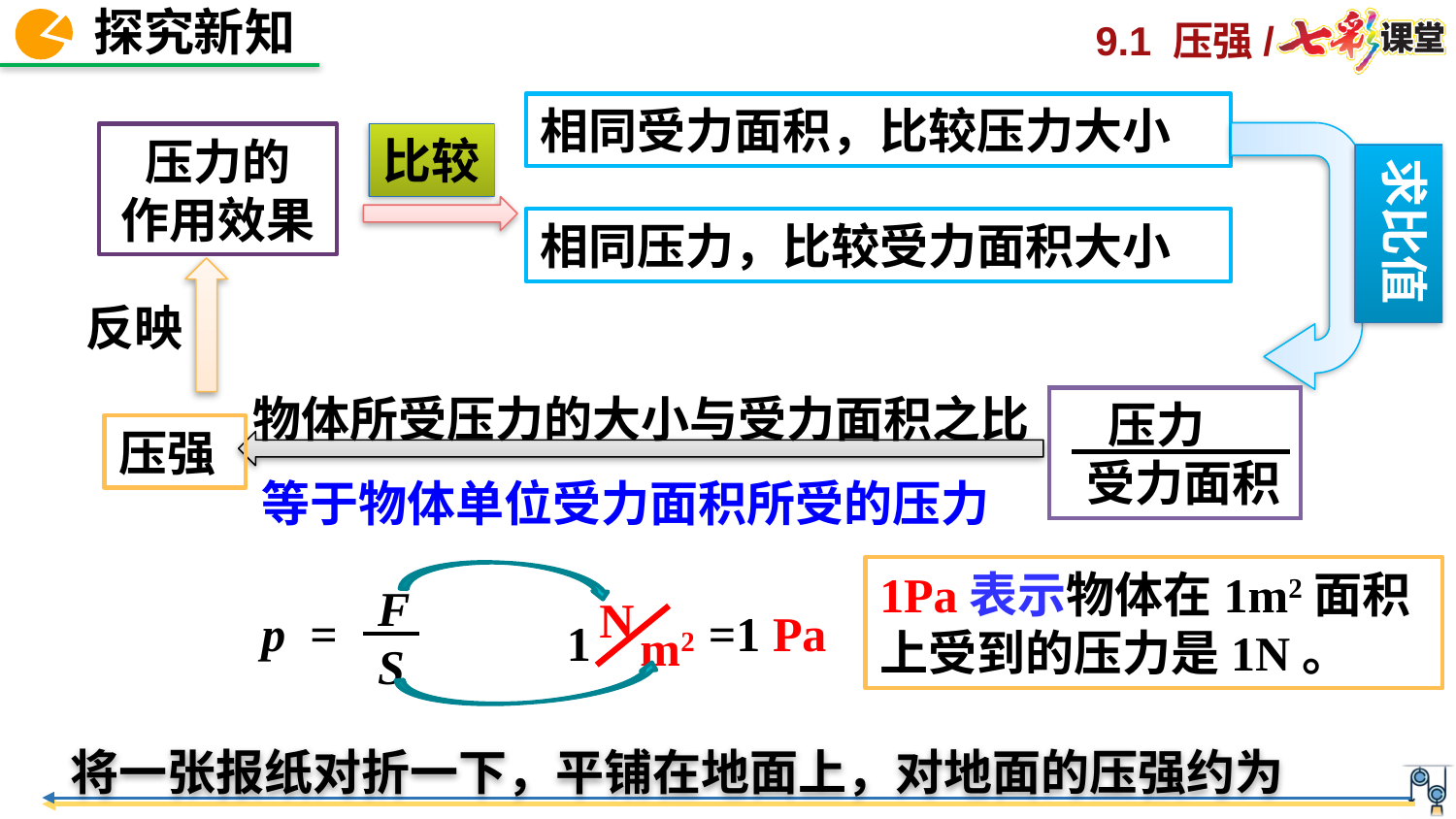

相同受力面积，比较压力大小
求比值

比较

压力的
作用效果
相同压力，比较受力面积大小

反映
物体所受压力的大小与受力面积之比
   压力
 受力面积
压强

等于物体单位受力面积所受的压力
1Pa表示物体在1m2面积上受到的压力是1N。

  F
  S
N
p  =
=1 Pa
1
m2

将一张报纸对折一下，平铺在地面上，对地面的压强约为1Pa。